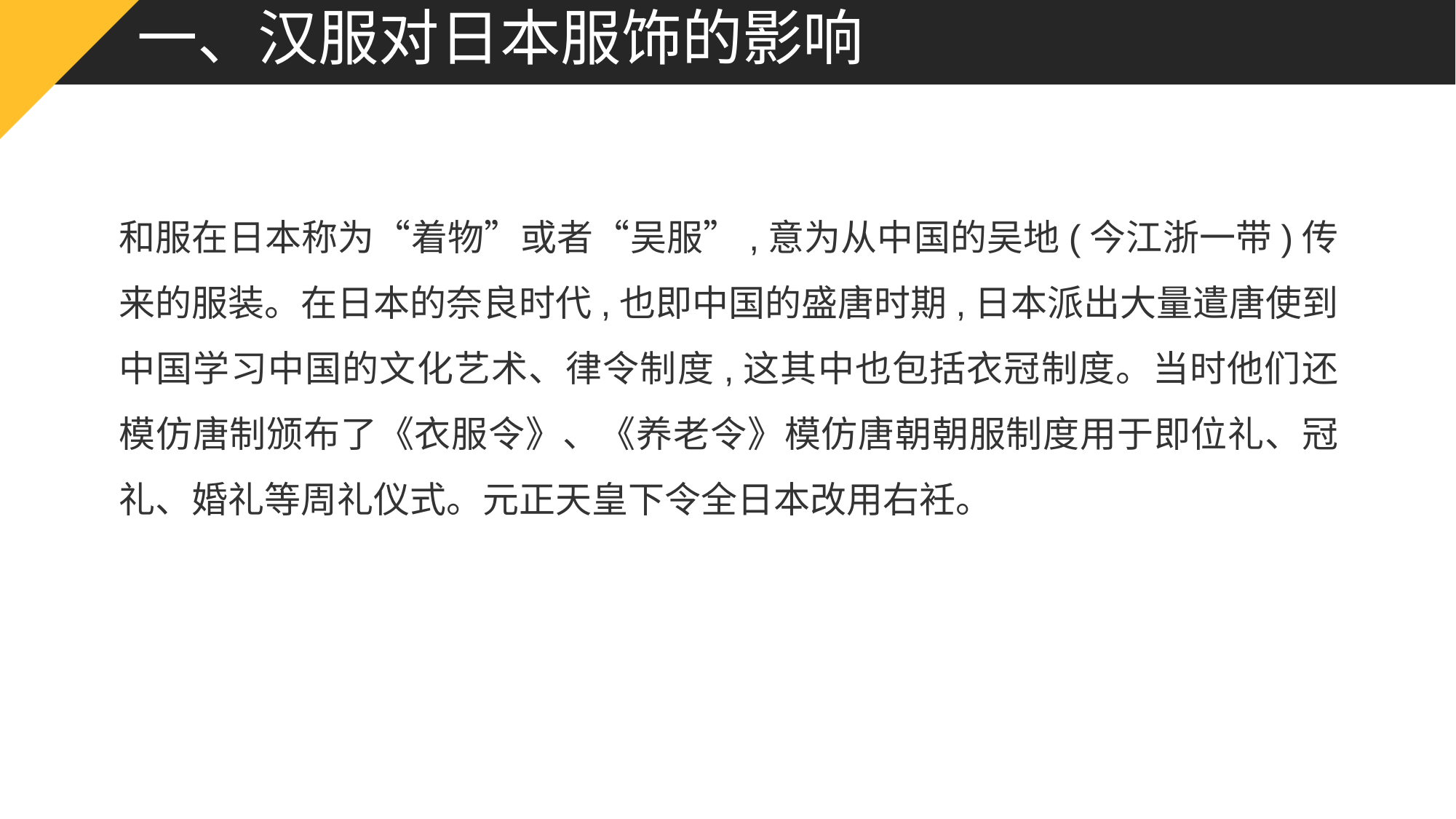

# 一、汉服对日本服饰的影响

和服在日本称为“着物”或者“吴服”,意为从中国的吴地(今江浙一带)传来的服装。在日本的奈良时代,也即中国的盛唐时期,日本派出大量遣唐使到中国学习中国的文化艺术、律令制度,这其中也包括衣冠制度。当时他们还模仿唐制颁布了《衣服令》、《养老令》模仿唐朝朝服制度用于即位礼、冠礼、婚礼等周礼仪式。元正天皇下令全日本改用右衽。